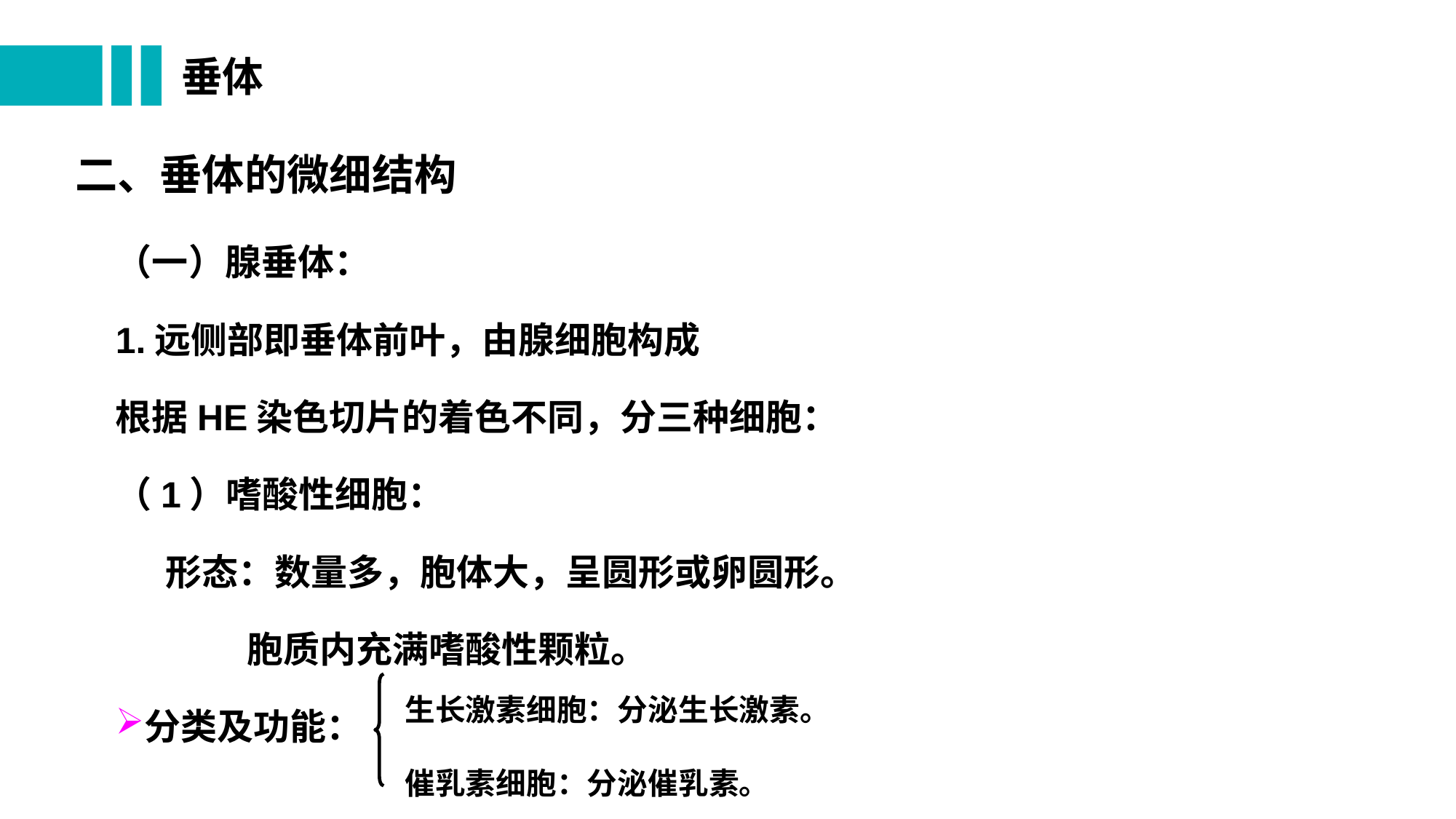

# 垂体
二、垂体的微细结构
（一）腺垂体：
1.远侧部即垂体前叶，由腺细胞构成
根据HE染色切片的着色不同，分三种细胞：
（1）嗜酸性细胞：
     形态：数量多，胞体大，呈圆形或卵圆形。
               胞质内充满嗜酸性颗粒。
分类及功能：
生长激素细胞：分泌生长激素。
催乳素细胞：分泌催乳素。